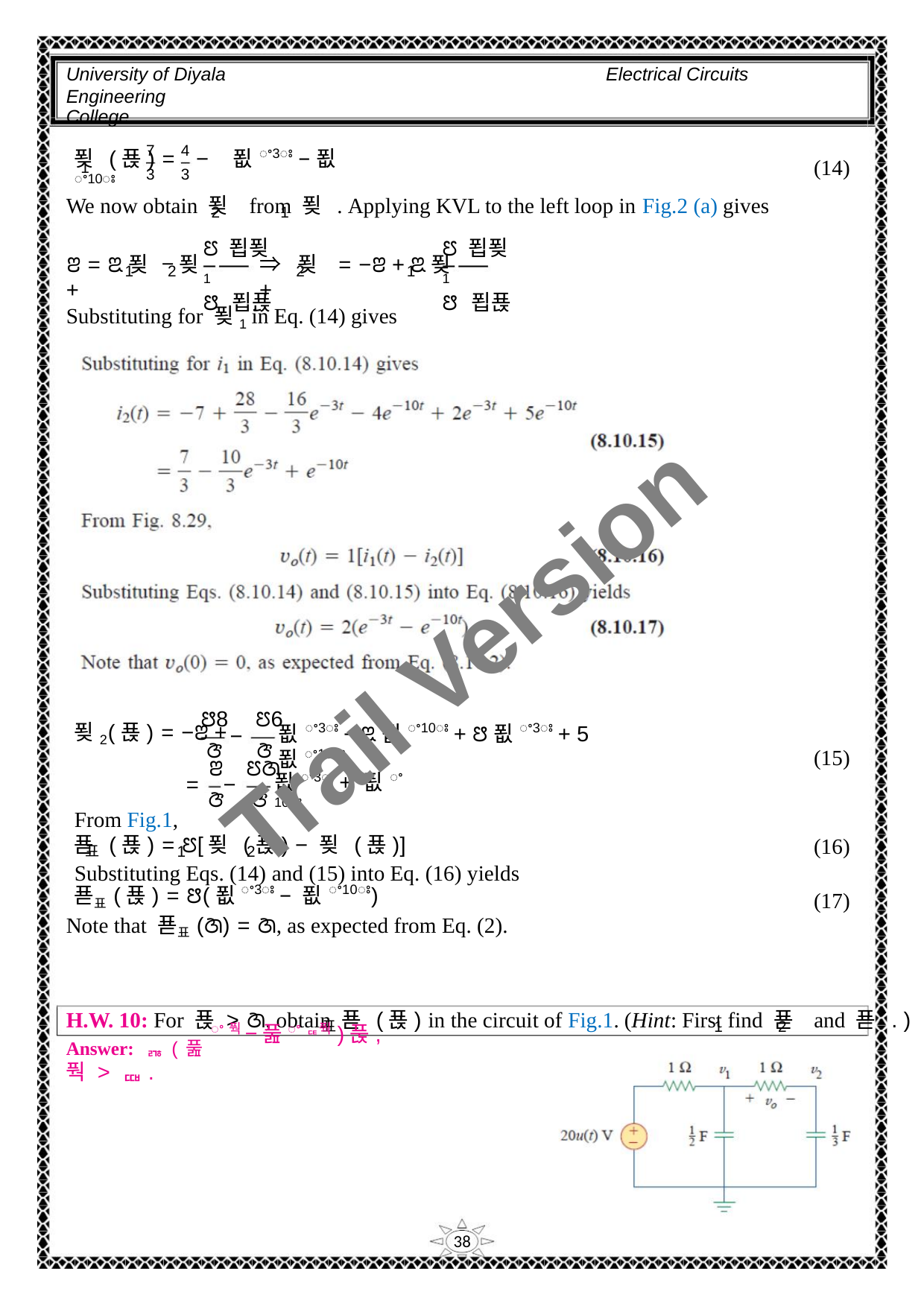

University of Diyala
Engineering College
Electrical Circuits
7
4
푖 (푡) = − 푒ꢀ3ꢁ −푒ꢀ10ꢁ
(14)
1
3
3
We now obtain 푖 from 푖 . Applying KVL to the left loop in Fig.2 (a) gives
2
1
ꢄ 푑푖1
ꢅ 푑푡
ꢄ 푑푖1
ꢅ 푑푡
ꢂ = ꢃ푖 − 푖 +
⇒ 푖 = −ꢂ + ꢃ푖 +
1
2
2
1
Substituting for 푖1 in Eq. (14) gives
Trail Version
Trail Version
Trail Version
Trail Version
Trail Version
Trail Version
Trail Version
Trail Version
Trail Version
Trail Version
Trail Version
Trail Version
Trail Version
ꢅ8 ꢄ6
푒ꢀ3ꢁ − ꢃ푒ꢀ10ꢁ + ꢅ푒ꢀ3ꢁ + 5푒ꢀ10ꢁ
푖2(푡) = −ꢂ +
−
ꢆ
ꢆ
(15)
ꢂ
ꢄꢇ
푒ꢀ3ꢁ + 푒ꢀ10ꢁ
= −
ꢆ
ꢆ
From Fig.1,
푣 (푡) = ꢄ[푖 (푡) − 푖 (푡)]
Substituting Eqs. (14) and (15) into Eq. (16) yields
푣표(푡) = ꢅ(푒ꢀ3ꢁ − 푒ꢀ10ꢁ)
(16)
(17)
표
1
2
Note that 푣표(ꢇ) = ꢇ, as expected from Eq. (2).
H.W. 10: For 푡 > ꢇ, obtain 푣 (푡) in the circuit of Fig.1. (Hint: First find 푣 and 푣 . )
표
1
2
Answer: ퟖ(풆ꢀ풕 − 풆ꢀퟔ풕)푽, 풕 > ퟎ.
38